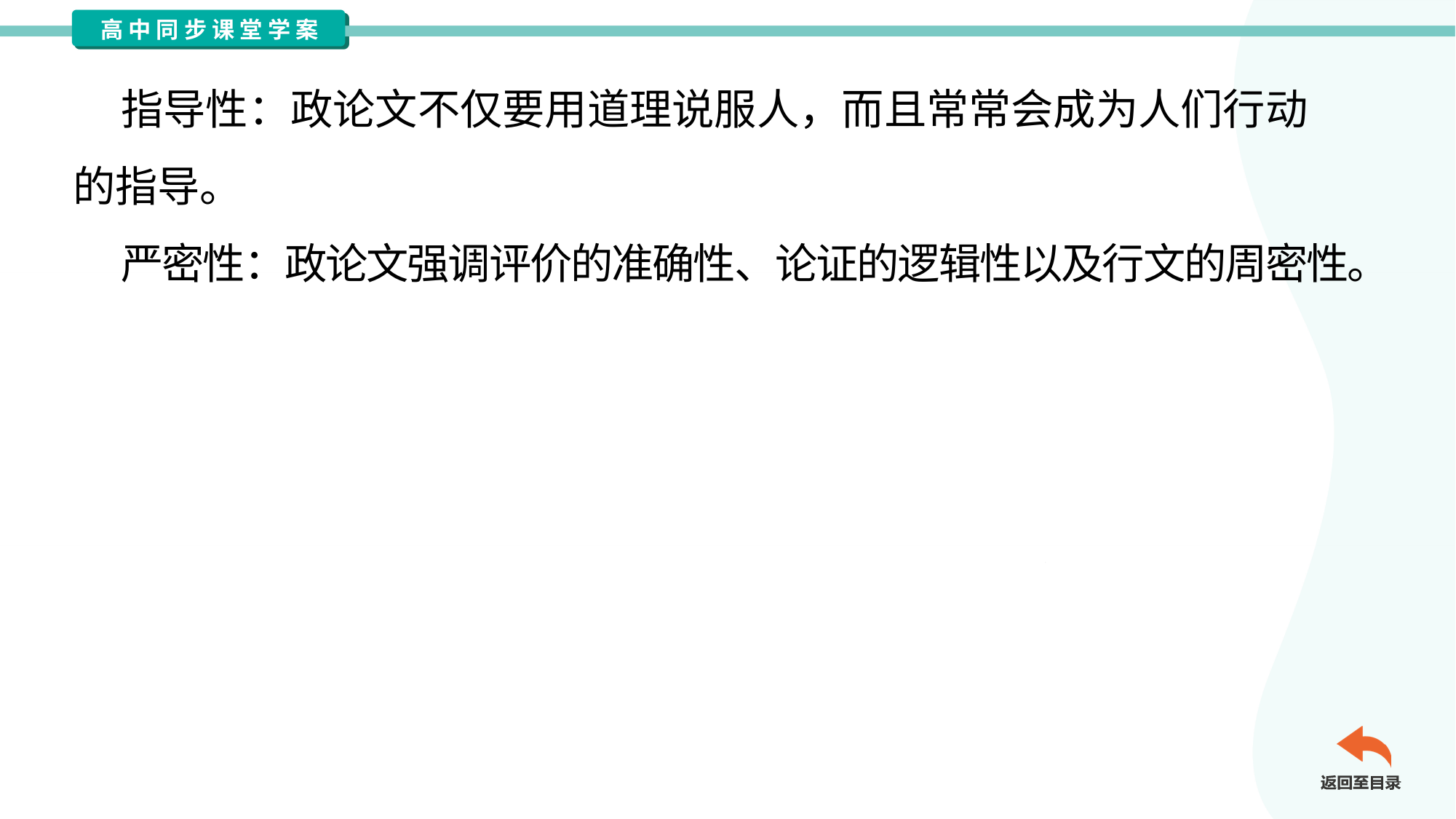

指导性：政论文不仅要用道理说服人，而且常常会成为人们行动
的指导。
    严密性：政论文强调评价的准确性、论证的逻辑性以及行文的周密性。